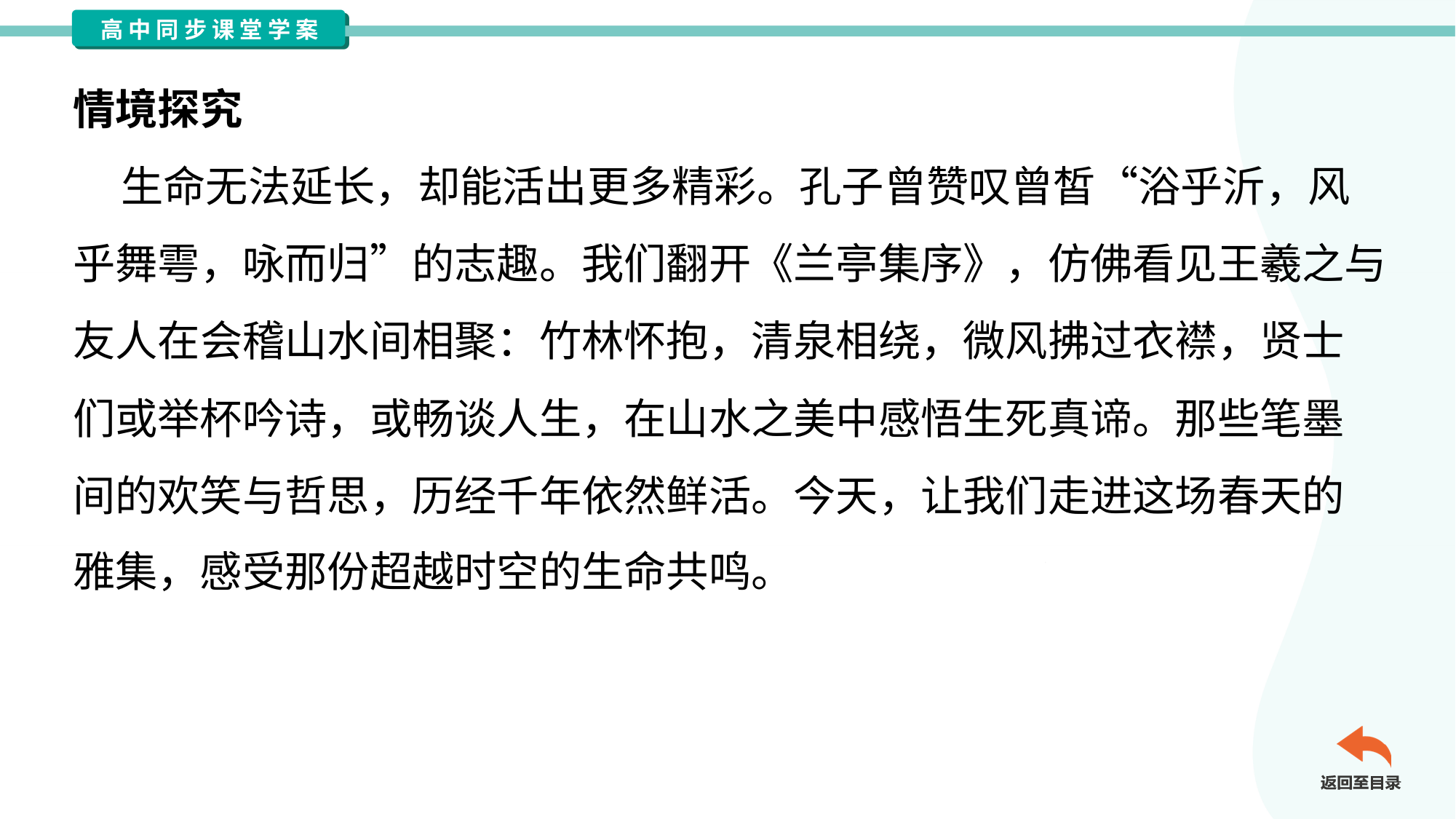

情境探究
    生命无法延长，却能活出更多精彩。孔子曾赞叹曾皙“浴乎沂，风
乎舞雩，咏而归”的志趣。我们翻开《兰亭集序》，仿佛看见王羲之与
友人在会稽山水间相聚：竹林怀抱，清泉相绕，微风拂过衣襟，贤士
们或举杯吟诗，或畅谈人生，在山水之美中感悟生死真谛。那些笔墨
间的欢笑与哲思，历经千年依然鲜活。今天，让我们走进这场春天的
雅集，感受那份超越时空的生命共鸣。